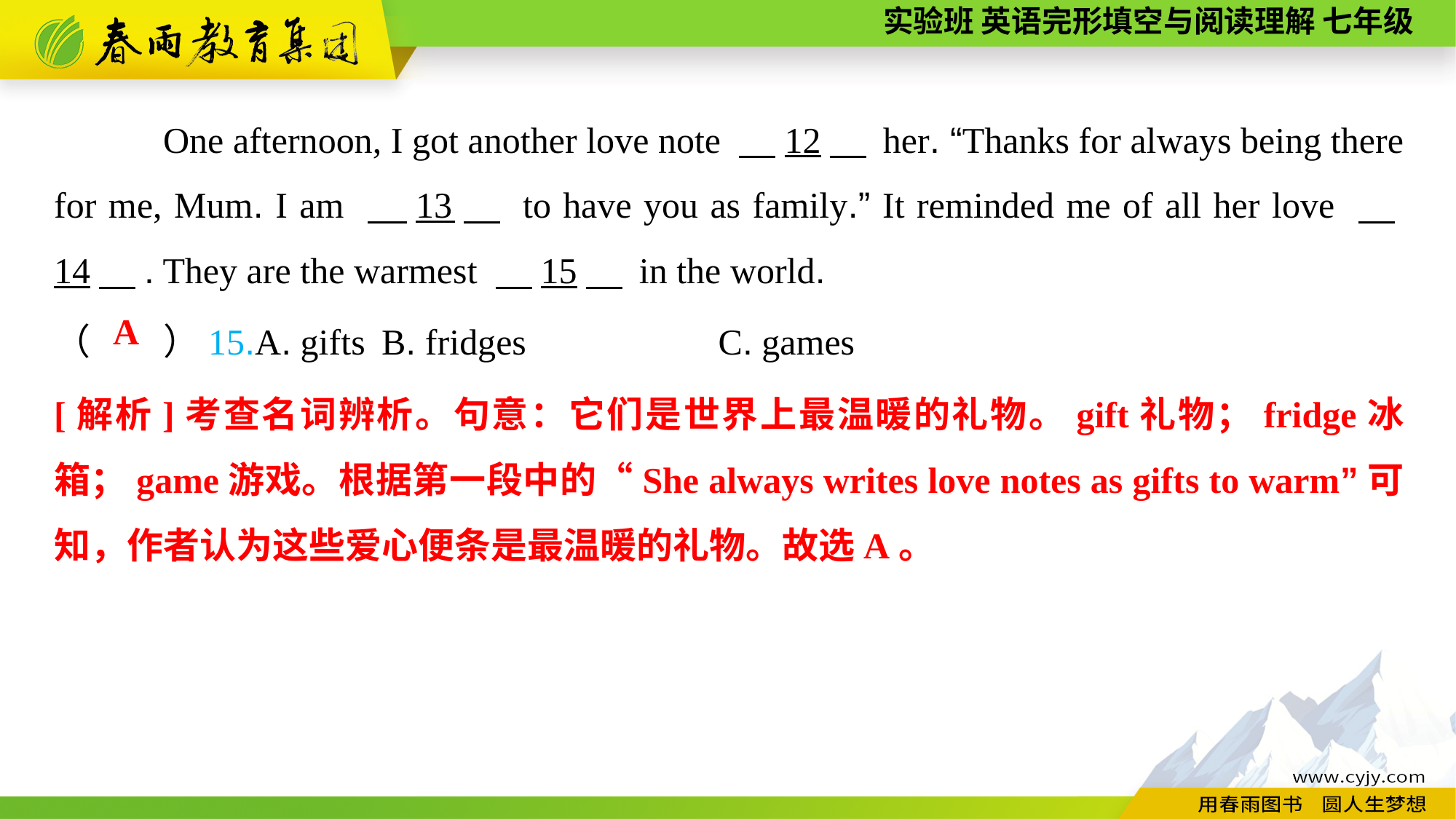

One afternoon, I got another love note 　12　 her. “Thanks for always being there for me, Mum. I am 　13　 to have you as family.” It reminded me of all her love 　14　. They are the warmest 　15　 in the world.
（　　）15.A. gifts	B. fridges		 C. games
A
[解析]考查名词辨析。句意：它们是世界上最温暖的礼物。gift礼物；fridge冰箱；game游戏。根据第一段中的“She always writes love notes as gifts to warm”可知，作者认为这些爱心便条是最温暖的礼物。故选A。